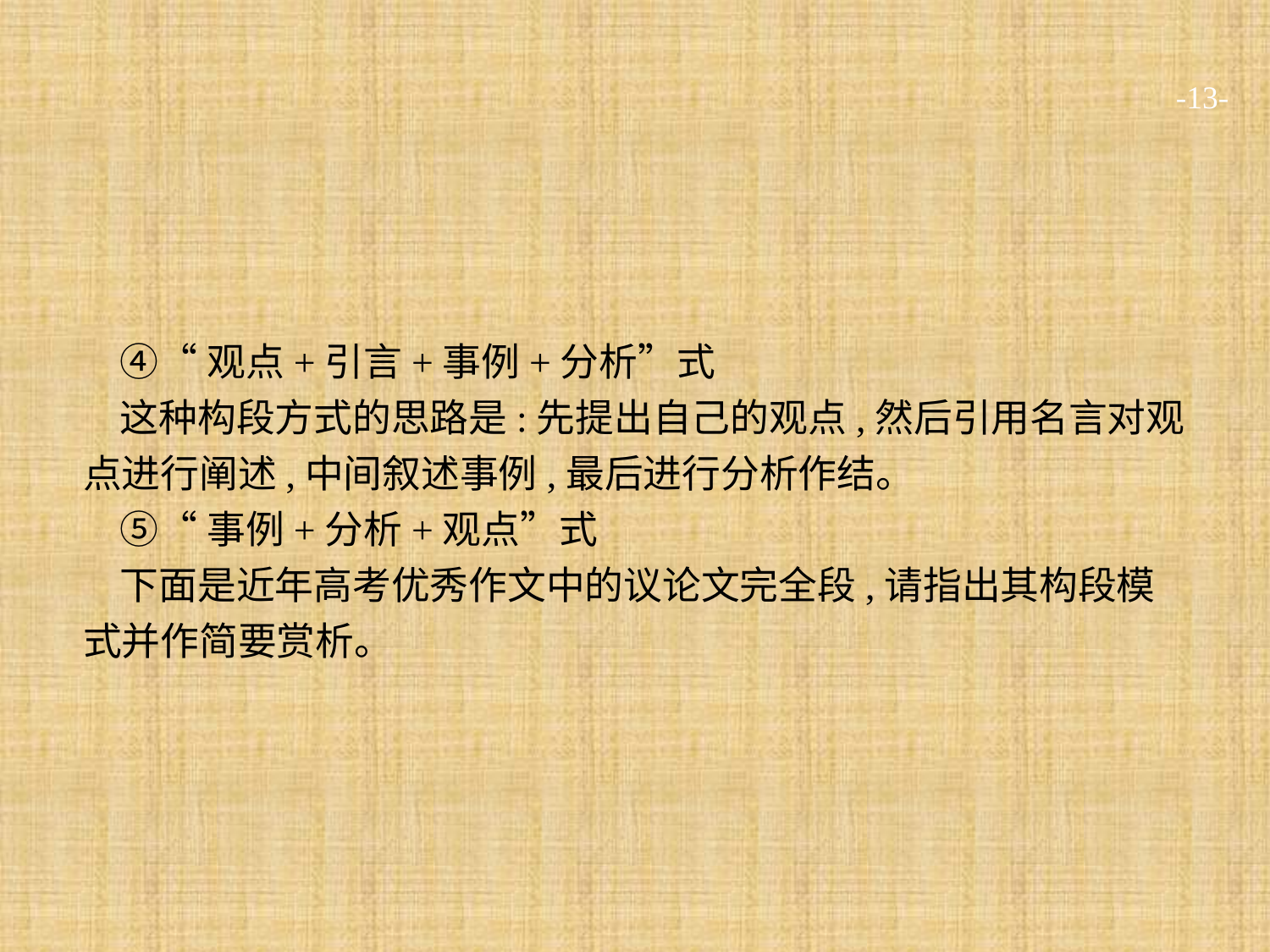

-13-
④“观点+引言+事例+分析”式
这种构段方式的思路是:先提出自己的观点,然后引用名言对观点进行阐述,中间叙述事例,最后进行分析作结。
⑤“事例+分析+观点”式
下面是近年高考优秀作文中的议论文完全段,请指出其构段模式并作简要赏析。